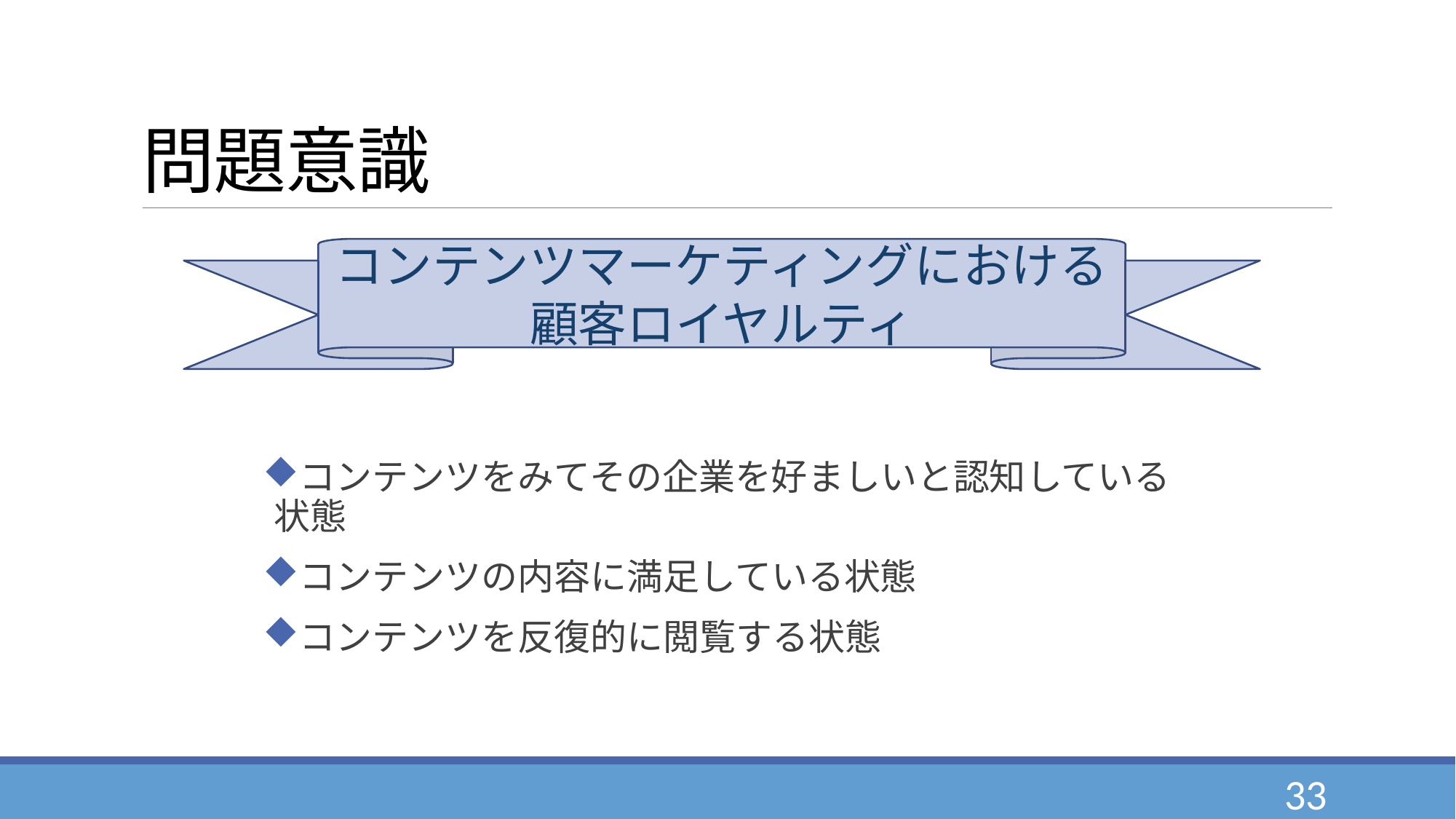

# 問題意識

コンテンツをみてその企業を好ましいと認知している状態
コンテンツの内容に満足している状態
コンテンツを反復的に閲覧する状態
コンテンツマーケティングにおける
顧客ロイヤルティ
33